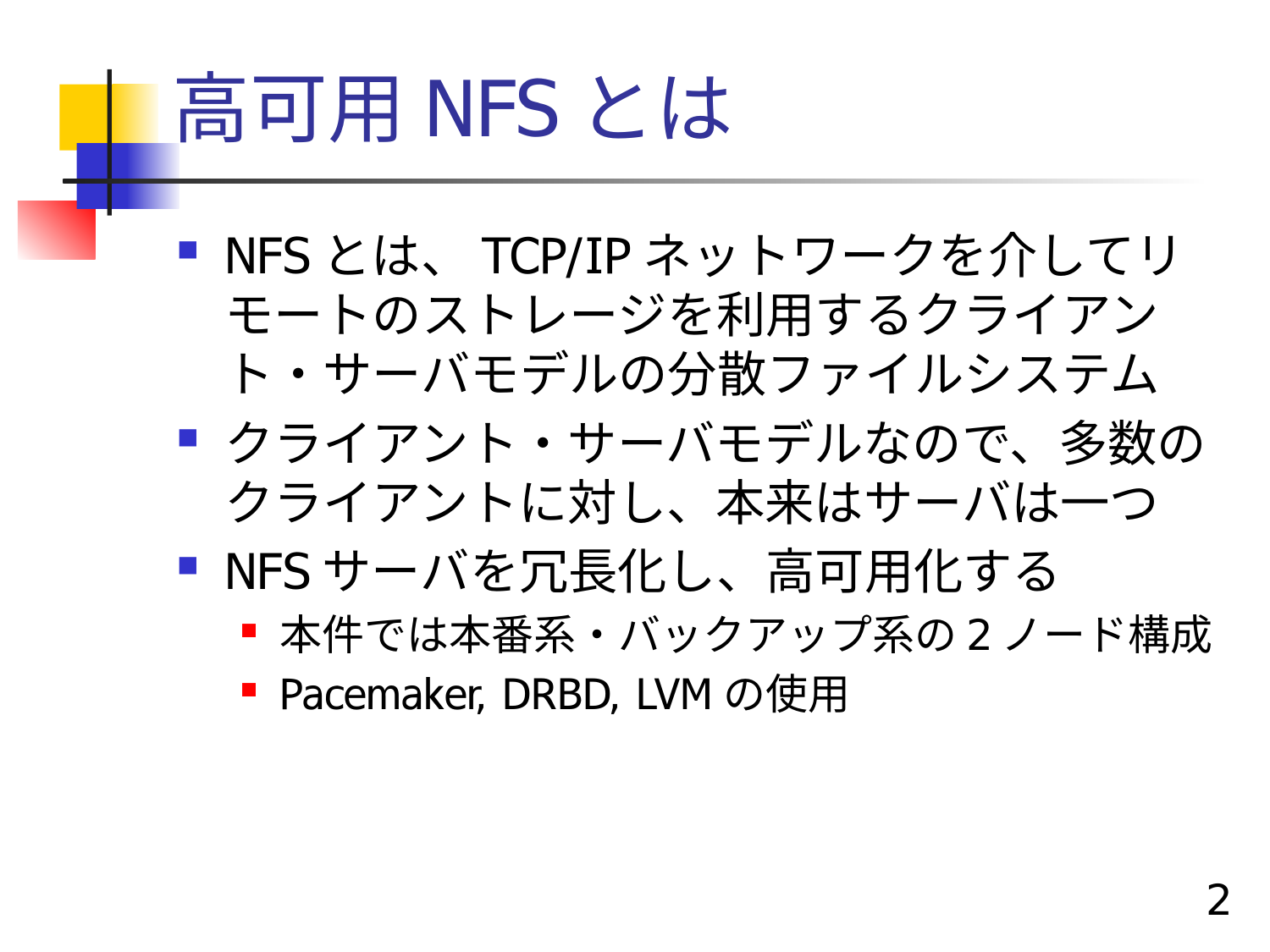

# 高可用NFSとは
NFSとは、TCP/IPネットワークを介してリモートのストレージを利用するクライアント・サーバモデルの分散ファイルシステム
クライアント・サーバモデルなので、多数のクライアントに対し、本来はサーバは一つ
NFSサーバを冗長化し、高可用化する
本件では本番系・バックアップ系の2ノード構成
Pacemaker, DRBD, LVMの使用
2